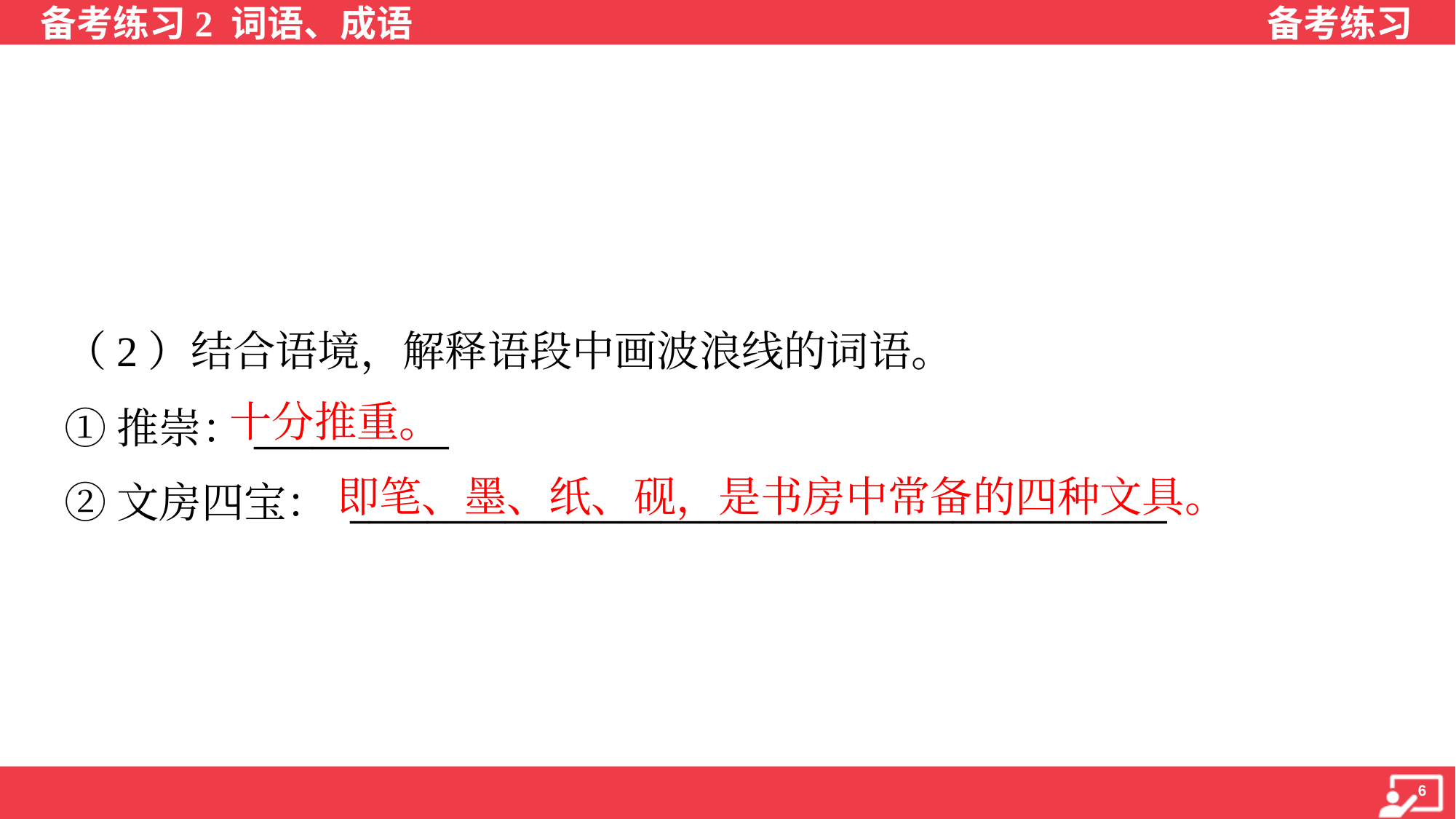

（2）结合语境，解释语段中画波浪线的词语。
①推崇：__________
②文房四宝： __________________________________________
十分推重。
即笔、墨、纸、砚，是书房中常备的四种文具。